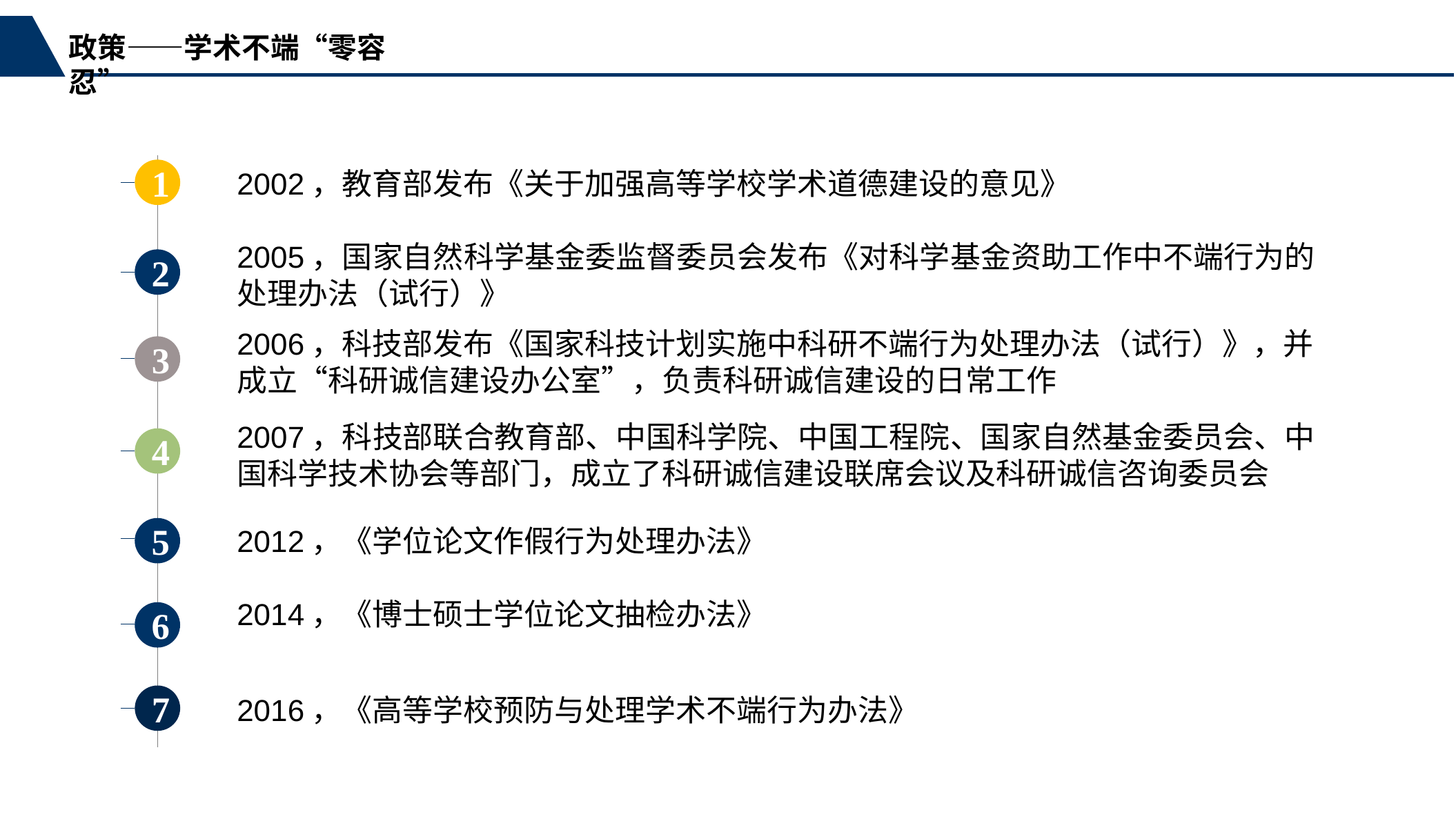

政策——学术不端“零容忍”

1
2002，教育部发布《关于加强高等学校学术道德建设的意见》
2005，国家自然科学基金委监督委员会发布《对科学基金资助工作中不端行为的处理办法（试行）》
2
2006，科技部发布《国家科技计划实施中科研不端行为处理办法（试行）》，并成立“科研诚信建设办公室”，负责科研诚信建设的日常工作
3
2007，科技部联合教育部、中国科学院、中国工程院、国家自然基金委员会、中国科学技术协会等部门，成立了科研诚信建设联席会议及科研诚信咨询委员会
4
2012，《学位论文作假行为处理办法》
5
2014，《博士硕士学位论文抽检办法》
6
7
2016，《高等学校预防与处理学术不端行为办法》